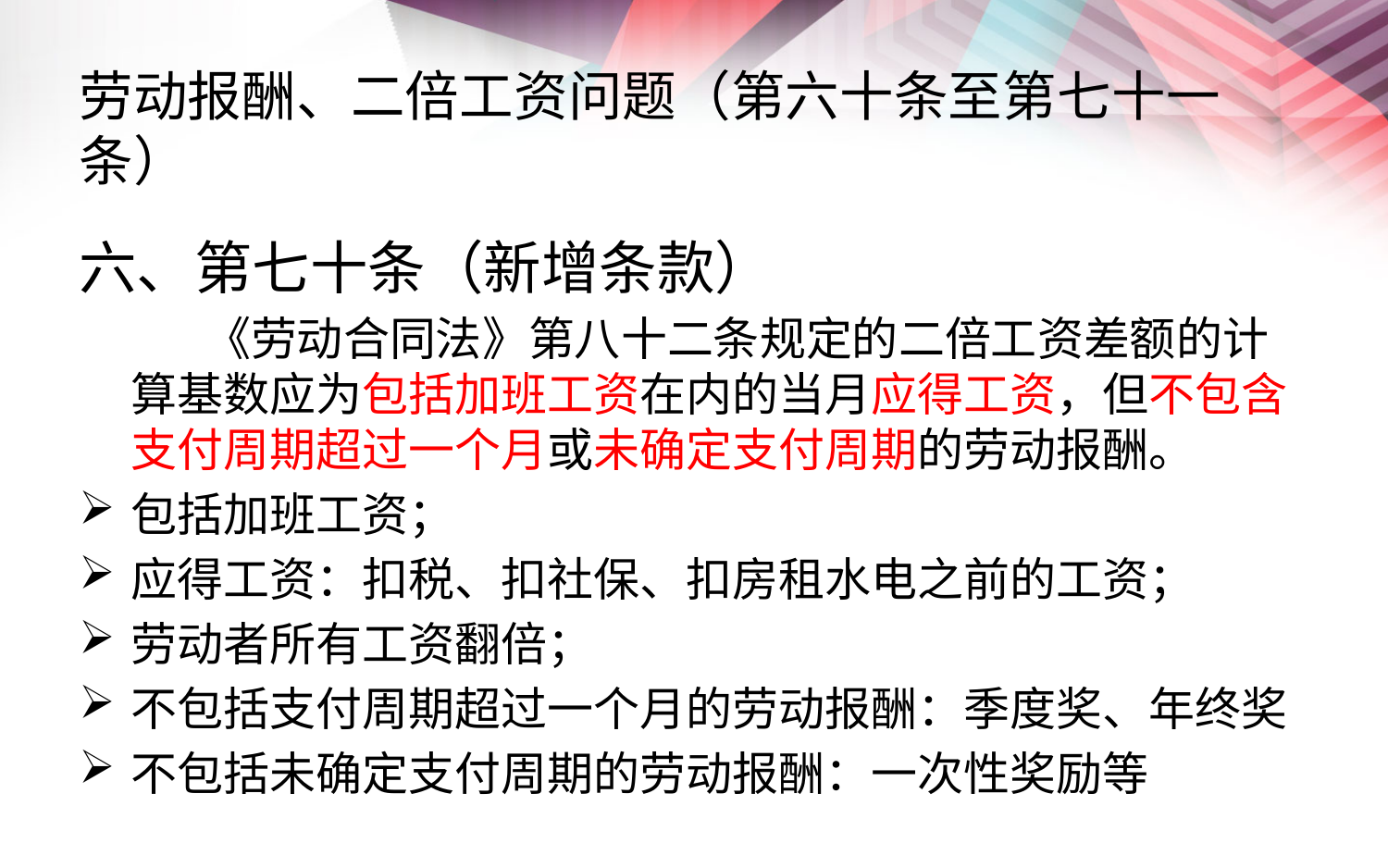

# 劳动报酬、二倍工资问题（第六十条至第七十一条）
六、第七十条（新增条款）
           《劳动合同法》第八十二条规定的二倍工资差额的计算基数应为包括加班工资在内的当月应得工资，但不包含支付周期超过一个月或未确定支付周期的劳动报酬。
包括加班工资；
应得工资：扣税、扣社保、扣房租水电之前的工资；
劳动者所有工资翻倍；
不包括支付周期超过一个月的劳动报酬：季度奖、年终奖
不包括未确定支付周期的劳动报酬：一次性奖励等